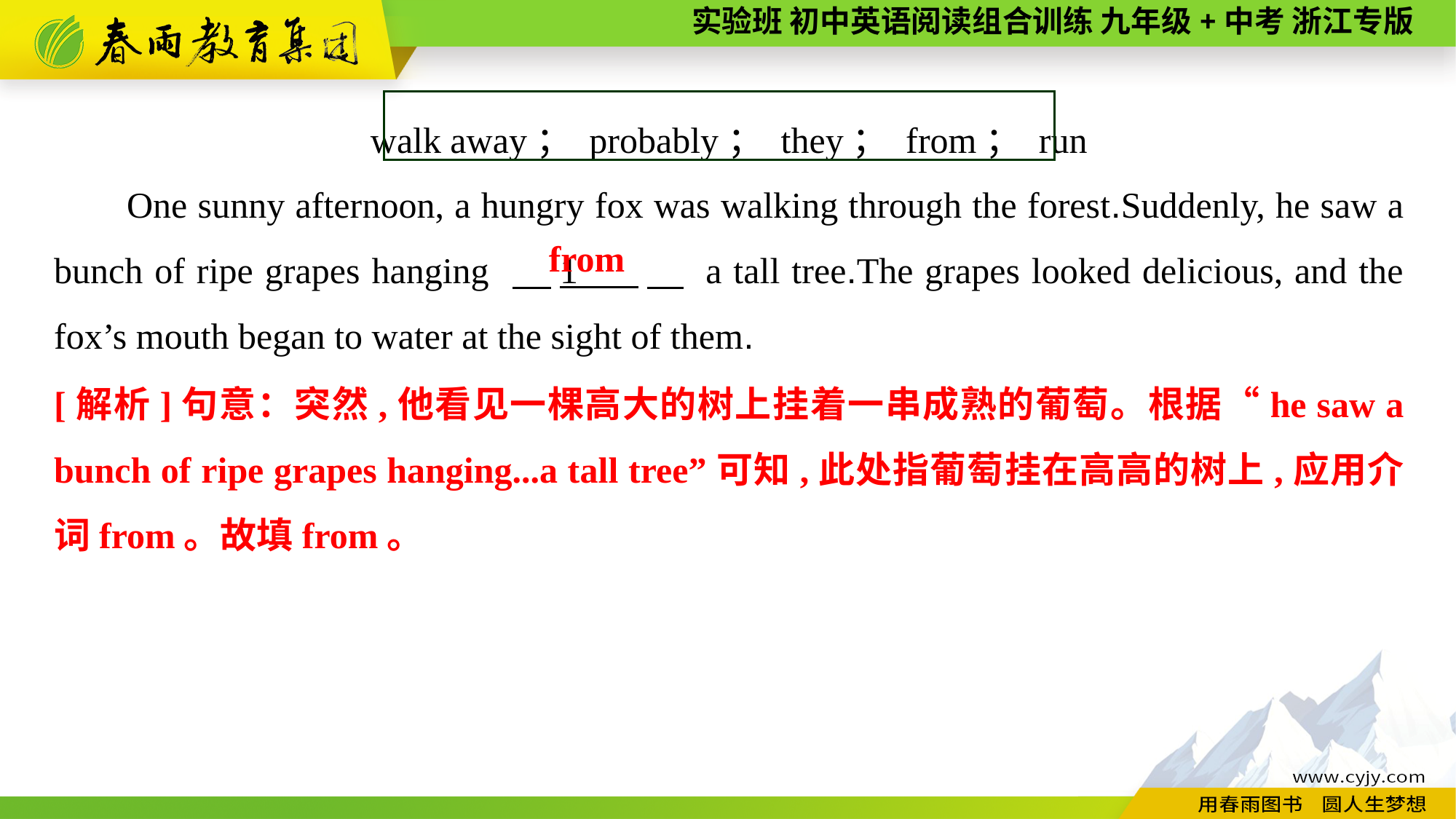

walk away； probably； they； from； run
One sunny afternoon, a hungry fox was walking through the forest.Suddenly, he saw a bunch of ripe grapes hanging 　1     　 a tall tree.The grapes looked delicious, and the fox’s mouth began to water at the sight of them.

from
[解析]句意：突然,他看见一棵高大的树上挂着一串成熟的葡萄。根据“he saw a bunch of ripe grapes hanging...a tall tree”可知,此处指葡萄挂在高高的树上,应用介词from。故填from。